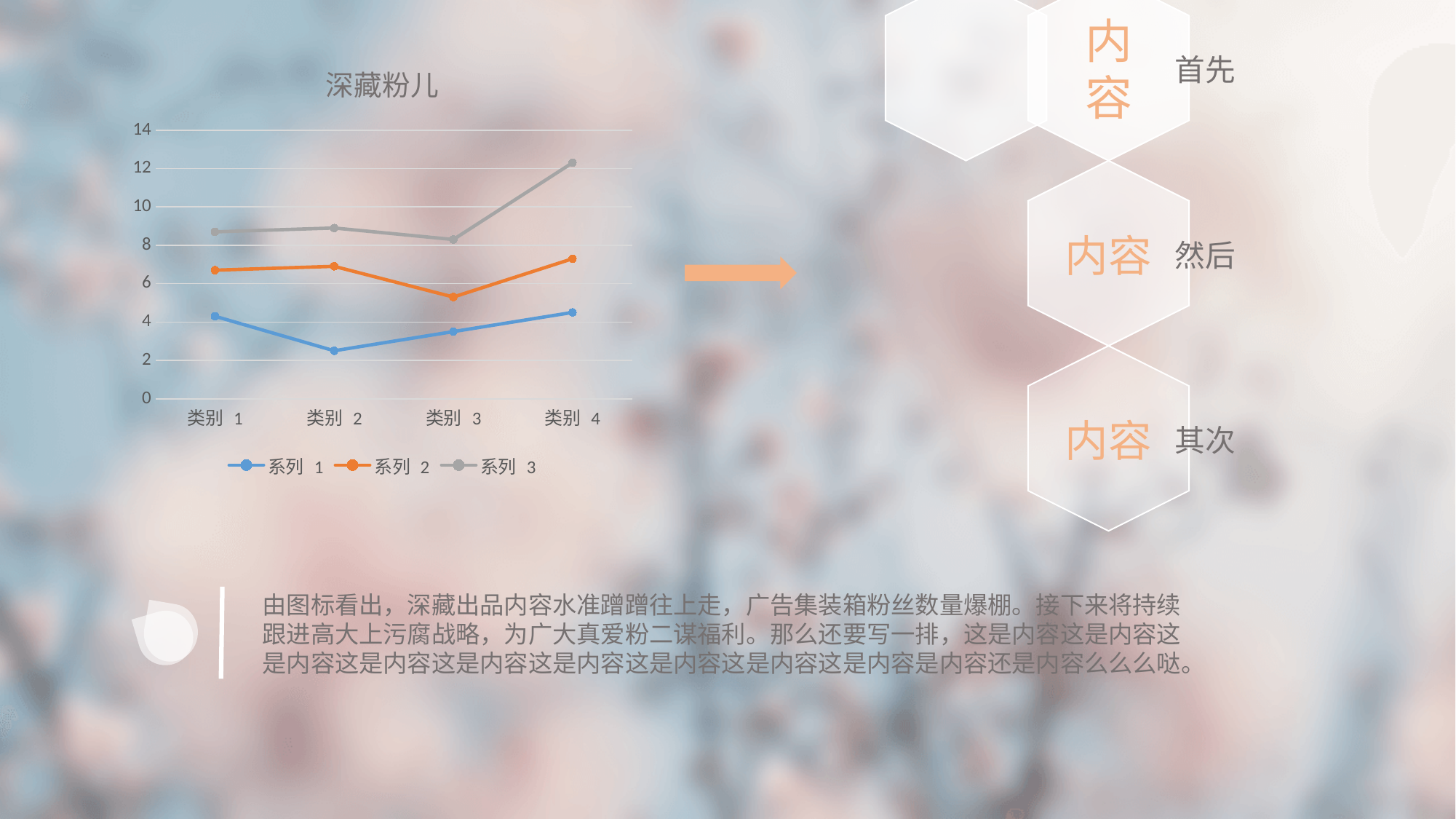

内容
首先
内容
然后
内容
其次

### Chart: 深藏粉儿

| Category | 系列 1 | 系列 2 | 系列 3 |
|---|---|---|---|
| 类别 1 | 4.3 | 2.4 | 2.0 |
| 类别 2 | 2.5 | 4.4 | 2.0 |
| 类别 3 | 3.5 | 1.8 | 3.0 |
| 类别 4 | 4.5 | 2.8 | 5.0 |
由图标看出，深藏出品内容水准蹭蹭往上走，广告集装箱粉丝数量爆棚。接下来将持续
跟进高大上污腐战略，为广大真爱粉二谋福利。那么还要写一排，这是内容这是内容这
是内容这是内容这是内容这是内容这是内容这是内容这是内容是内容还是内容么么么哒。